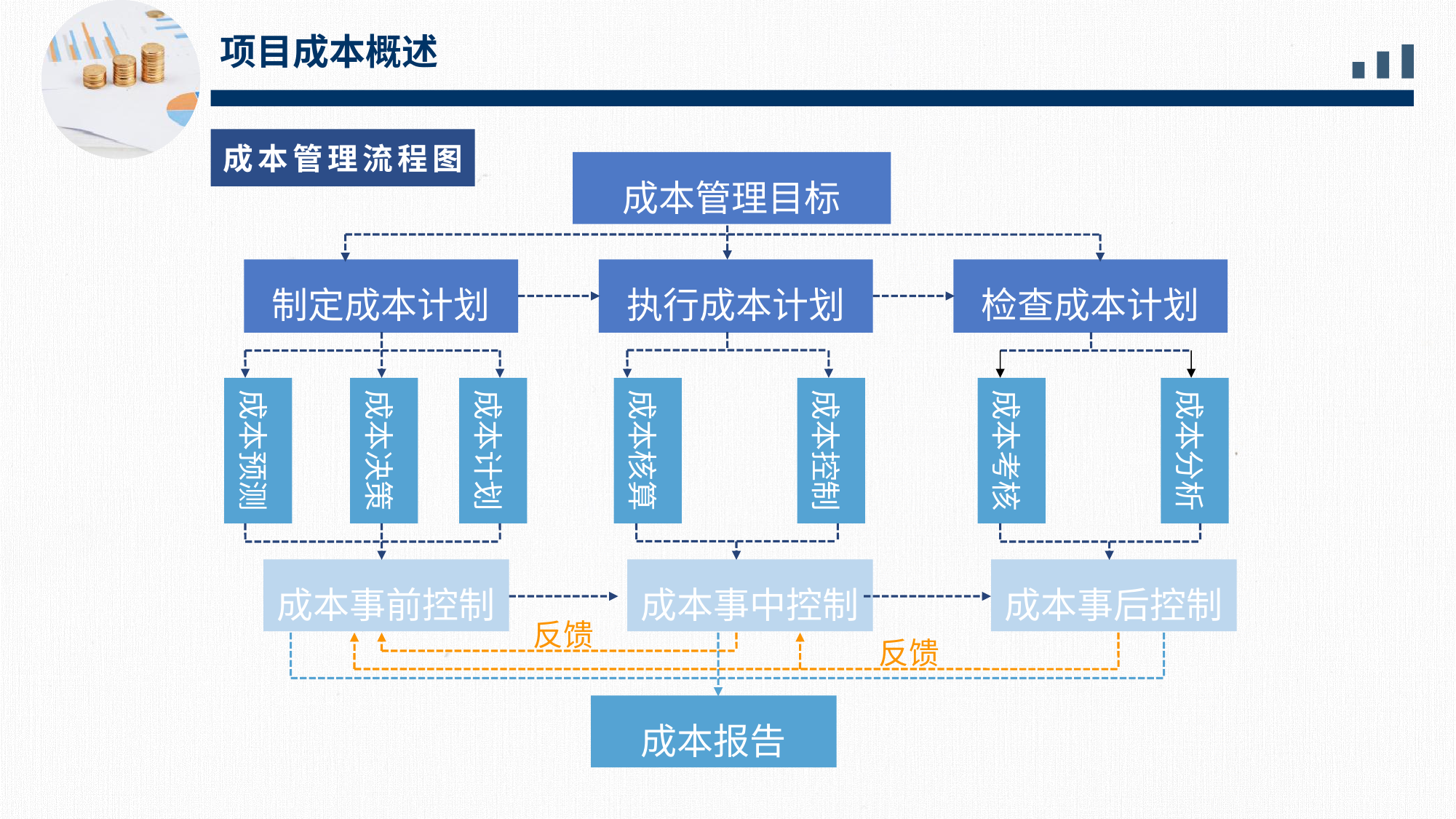

项目成本概述

成本管理流程图
成本管理目标

制定成本计划
执行成本计划
检查成本计划

成本预测
成本决策
成本计划
成本核算
成本控制
成本考核
成本分析

成本事前控制
成本事中控制
成本事后控制
反馈

反馈

成本报告